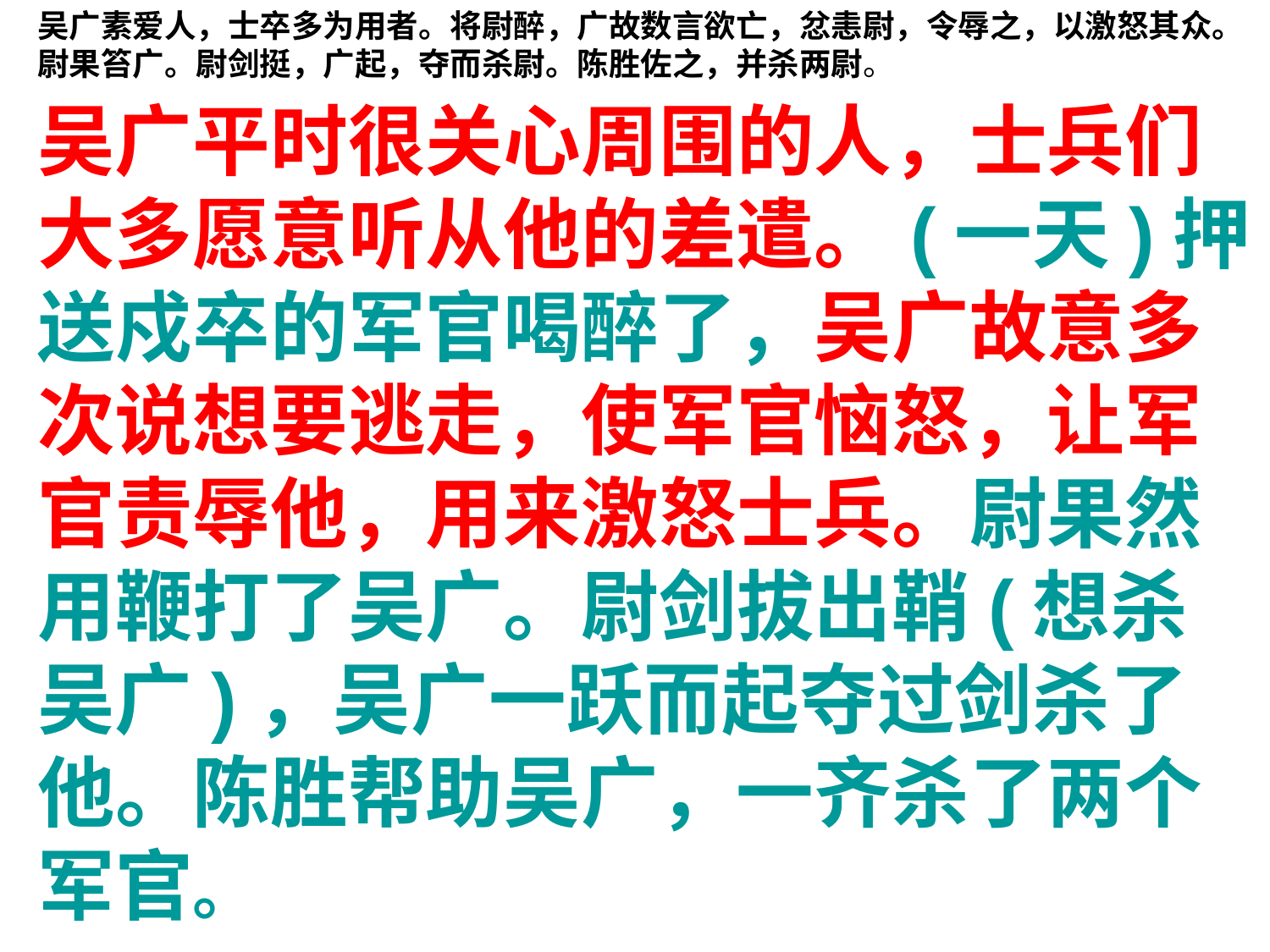

吴广素爱人，士卒多为用者。将尉醉，广故数言欲亡，忿恚尉，令辱之，以激怒其众。尉果笞广。尉剑挺，广起，夺而杀尉。陈胜佐之，并杀两尉。
吴广平时很关心周围的人，士兵们大多愿意听从他的差遣。(一天)押送戍卒的军官喝醉了，吴广故意多次说想要逃走，使军官恼怒，让军官责辱他，用来激怒士兵。尉果然用鞭打了吴广。尉剑拔出鞘(想杀吴广)，吴广一跃而起夺过剑杀了他。陈胜帮助吴广，一齐杀了两个军官。